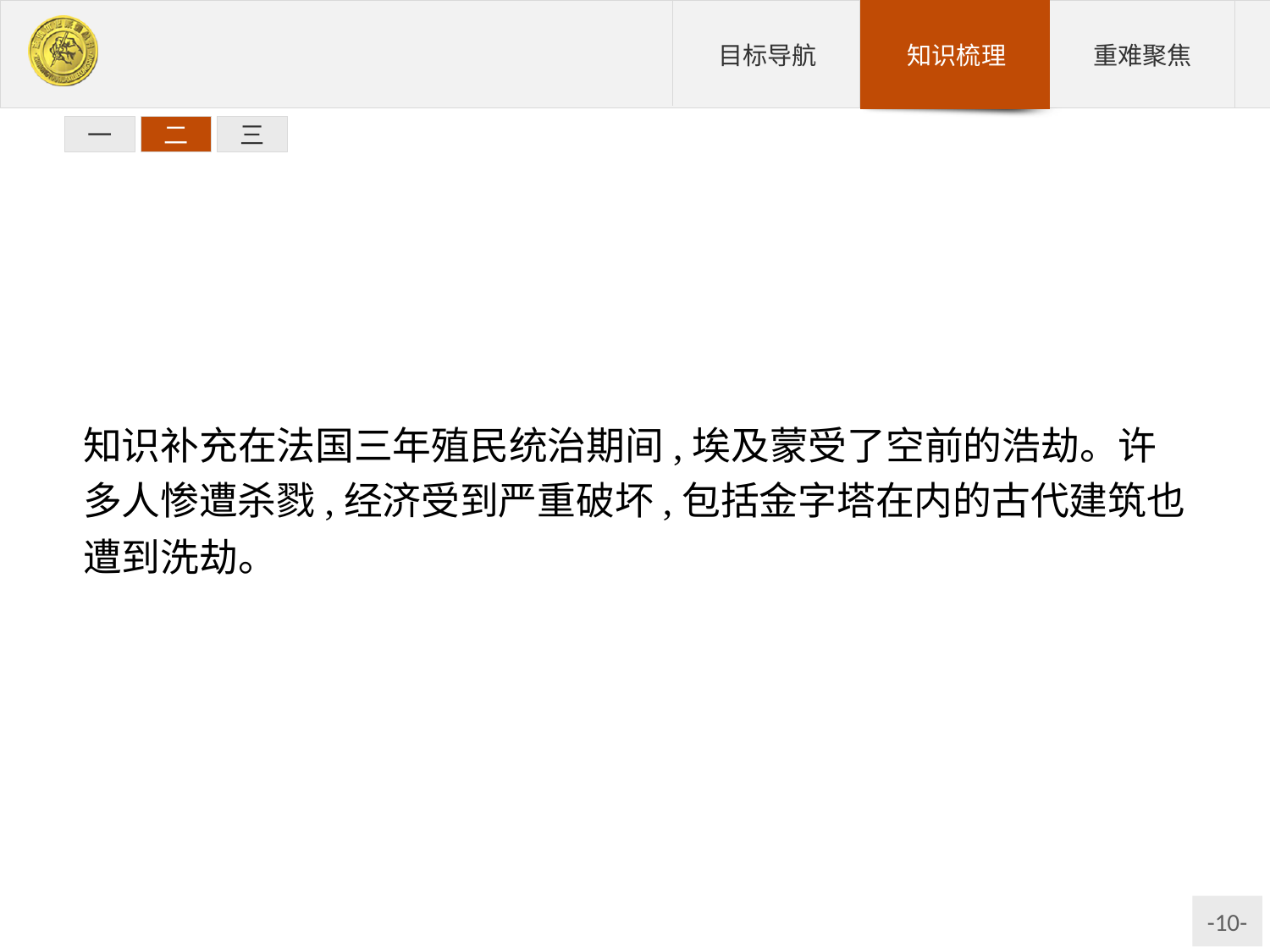

一
二
三
知识补充在法国三年殖民统治期间,埃及蒙受了空前的浩劫。许多人惨遭杀戮,经济受到严重破坏,包括金字塔在内的古代建筑也遭到洗劫。